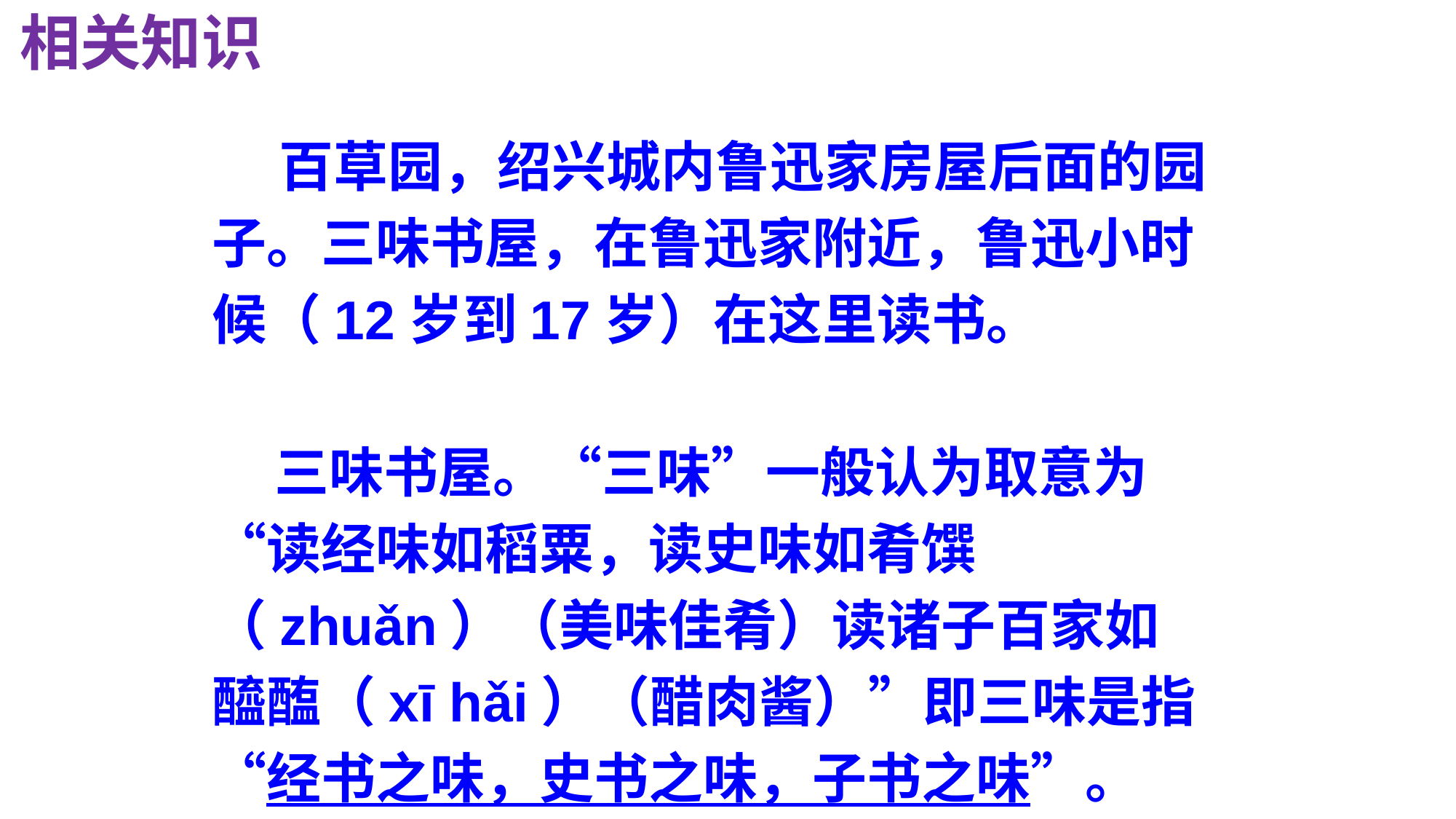

相关知识
     百草园，绍兴城内鲁迅家房屋后面的园子。三味书屋，在鲁迅家附近，鲁迅小时候（12岁到17岁）在这里读书。

    三味书屋。“三味”一般认为取意为“读经味如稻粟，读史味如肴馔（zhuǎn）（美味佳肴）读诸子百家如醯醢（xī hǎi）（醋肉酱）”即三味是指“经书之味，史书之味，子书之味”。